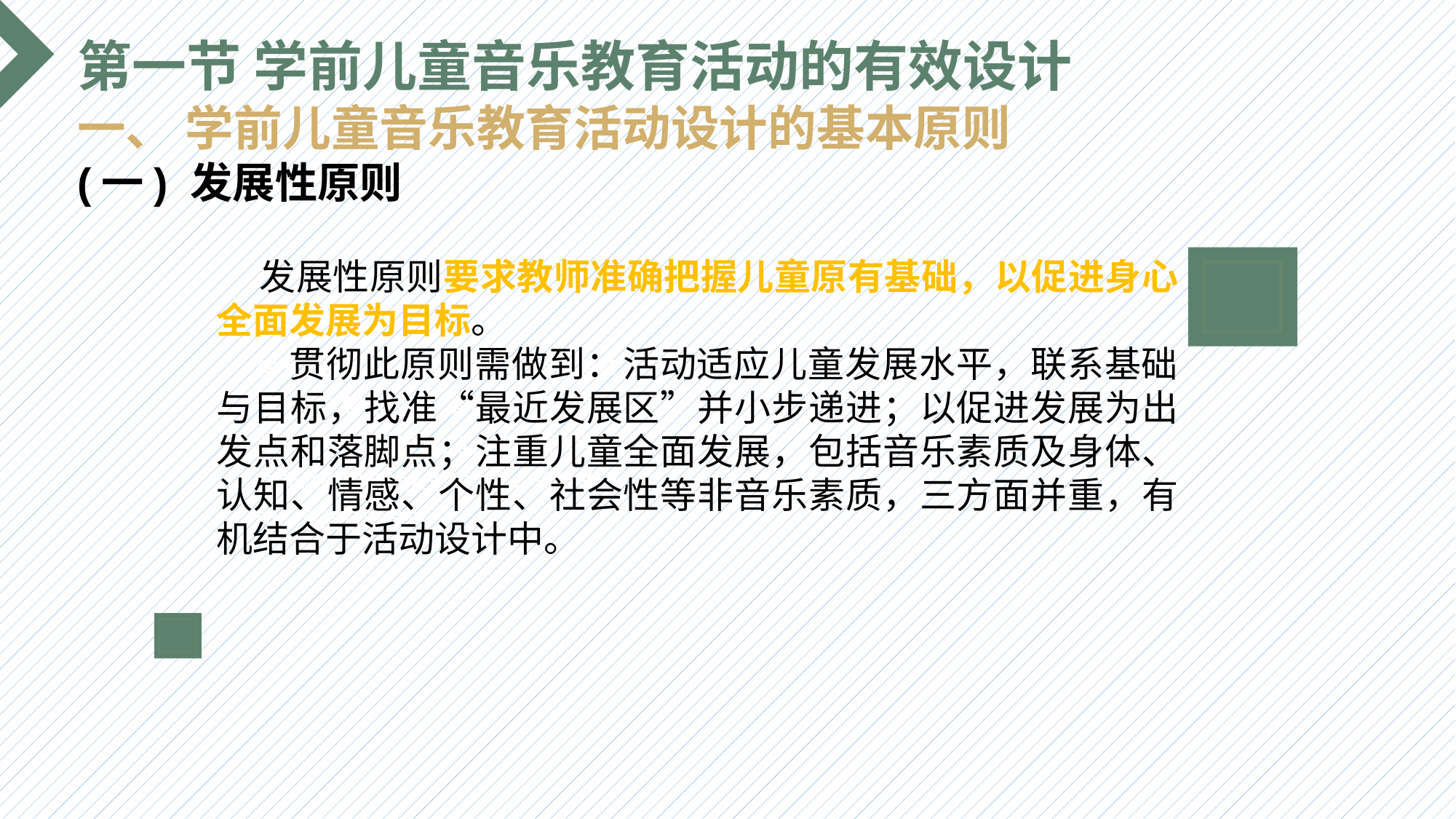

第一节 学前儿童音乐教育活动的有效设计
一、 学前儿童音乐教育活动设计的基本原则
(一) 发展性原则

    发展性原则要求教师准确把握儿童原有基础，以促进身心全面发展为目标。
 贯彻此原则需做到：活动适应儿童发展水平，联系基础与目标，找准“最近发展区”并小步递进；以促进发展为出发点和落脚点；注重儿童全面发展，包括音乐素质及身体、认知、情感、个性、社会性等非音乐素质，三方面并重，有机结合于活动设计中。

选题背景
输入您的内容，请简要说明，言简意赅即可输入您的内容，请简要说明，言简意赅即可输入您的内容，请简要说明，言简意赅即可输入您的内容，请简要说明，言简意赅即可